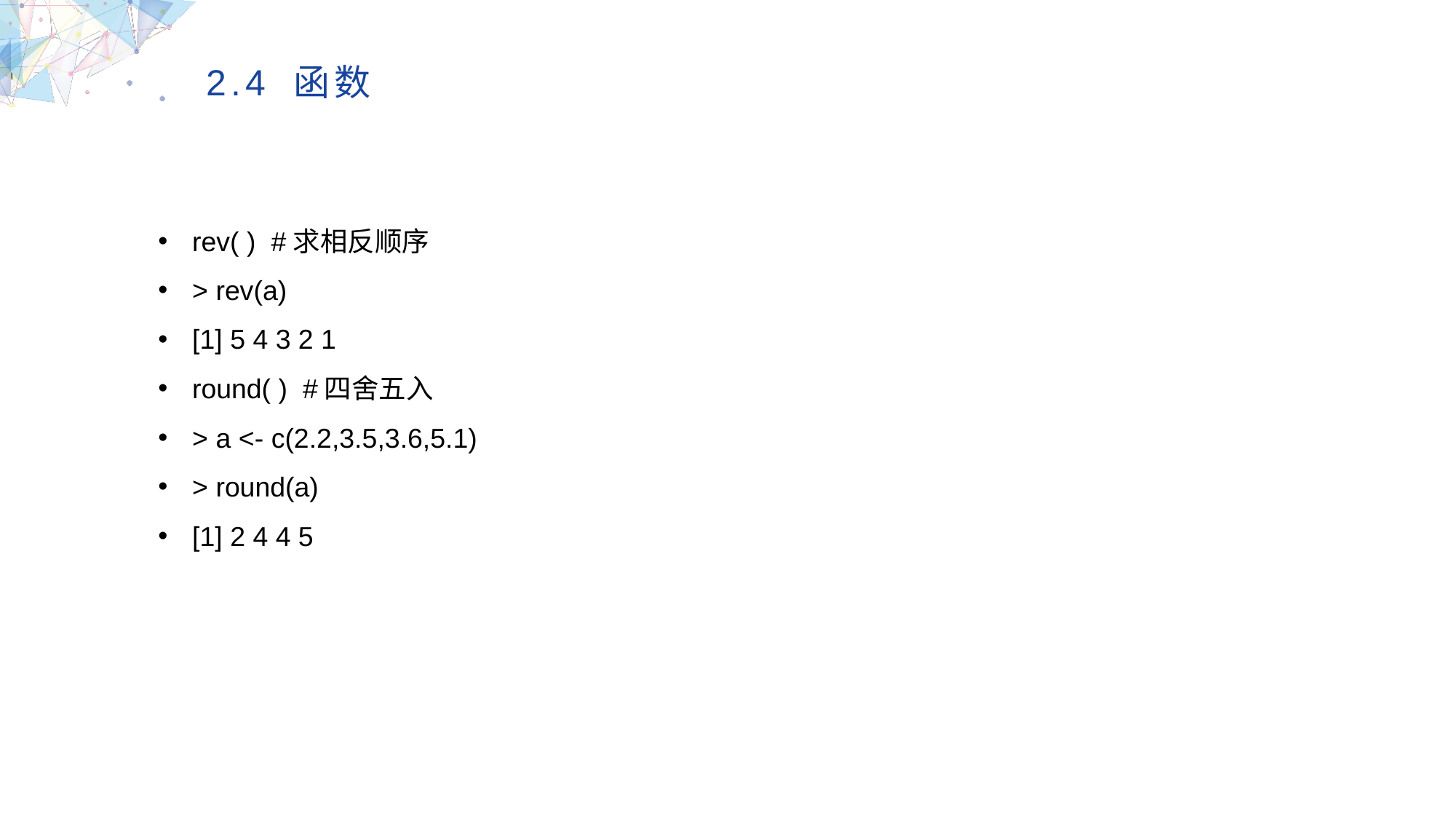

2.4 函数
rev( )  #求相反顺序
> rev(a)
[1] 5 4 3 2 1
round( )  #四舍五入
> a <- c(2.2,3.5,3.6,5.1)
> round(a)
[1] 2 4 4 5

MULTIPURPOSE PRESENTATION TEMPLATE | UNIQUE DESIGN
Welcome Message
Please replace text, click add relevant headline, modify the text content, also can copy your content to this directly. Please replace text, click add relevant headline, modify the text content, also can copy your content to this directly.